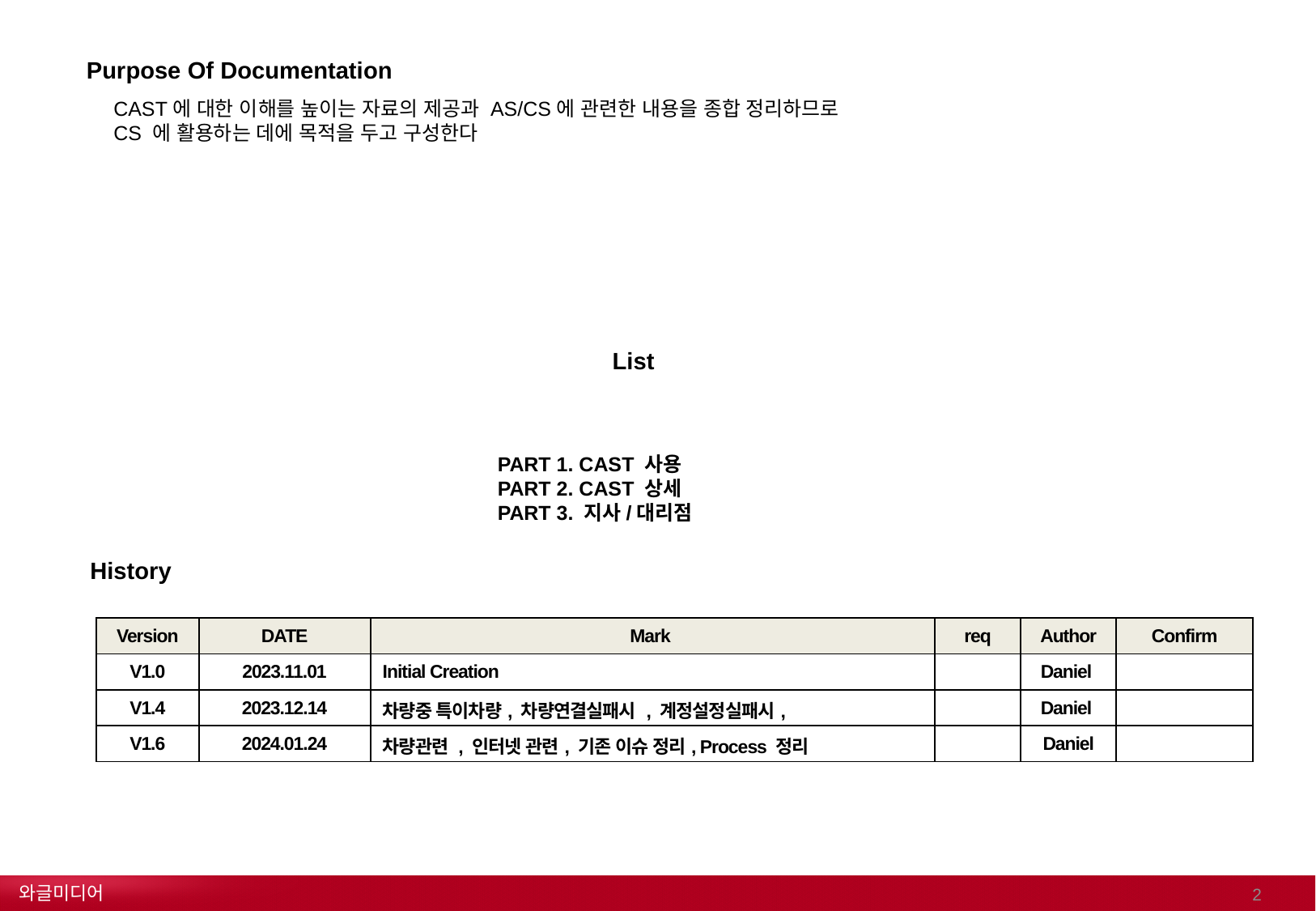

Purpose Of Documentation
CAST에 대한 이해를 높이는 자료의 제공과 AS/CS에 관련한 내용을 종합 정리하므로
CS 에 활용하는 데에 목적을 두고 구성한다
List
PART 1. CAST 사용
PART 2. CAST 상세
PART 3. 지사/대리점
History
| Version | DATE | Mark | req | Author | Confirm |
| --- | --- | --- | --- | --- | --- |
| V1.0 | 2023.11.01 | Initial Creation |  | Daniel |  |
| V1.4 | 2023.12.14 | 차량중 특이차량, 차량연결실패시 , 계정설정실패시, |  | Daniel |  |
| V1.6 | 2024.01.24 | 차량관련 , 인터넷 관련, 기존 이슈 정리, Process 정리 |  | Daniel |  |
2